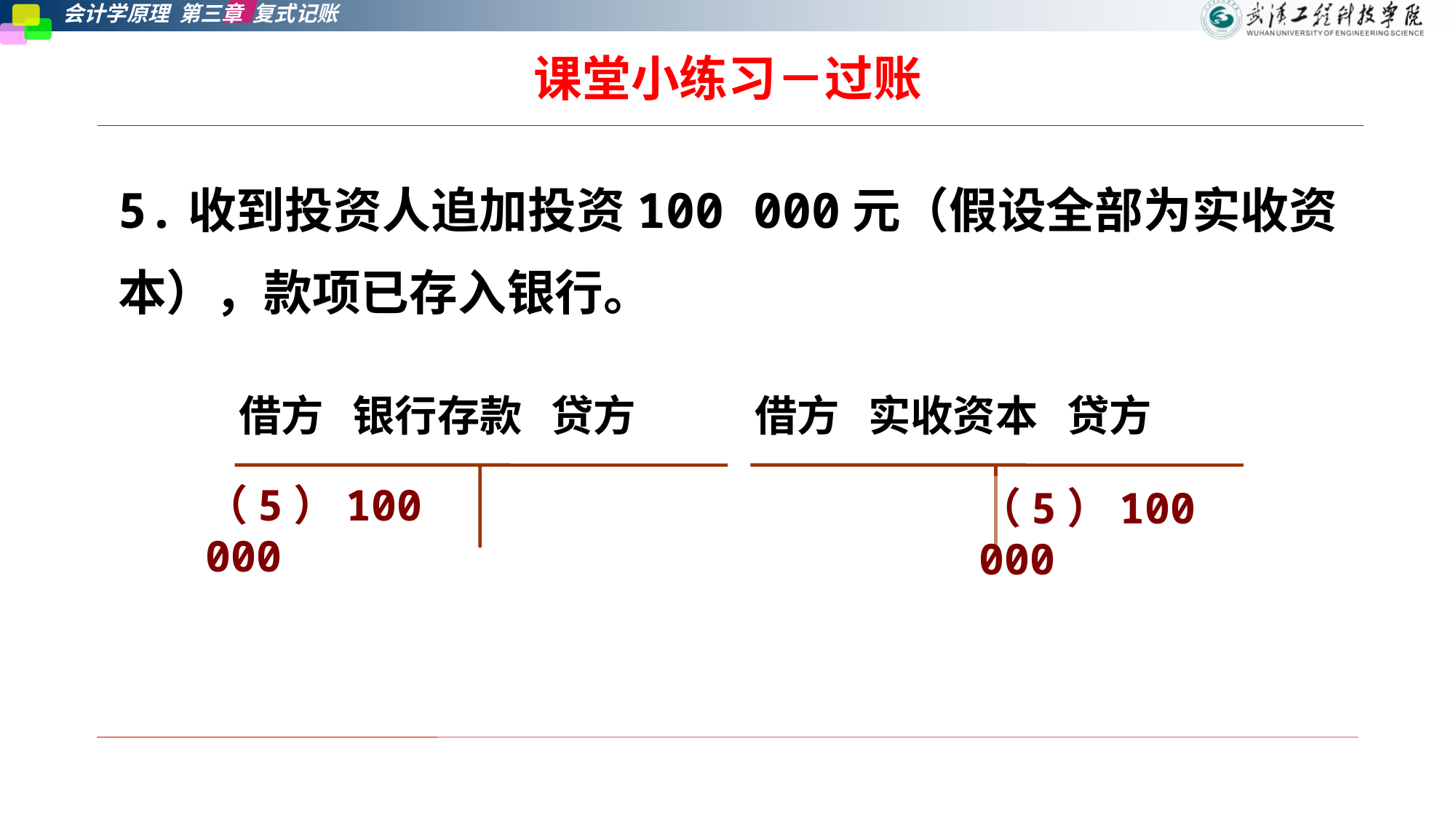

# 课堂小练习－过账
5.收到投资人追加投资100 000元（假设全部为实收资本），款项已存入银行。
借方   银行存款   贷方

借方   实收资本   贷方

（5）100 000
（5）100 000